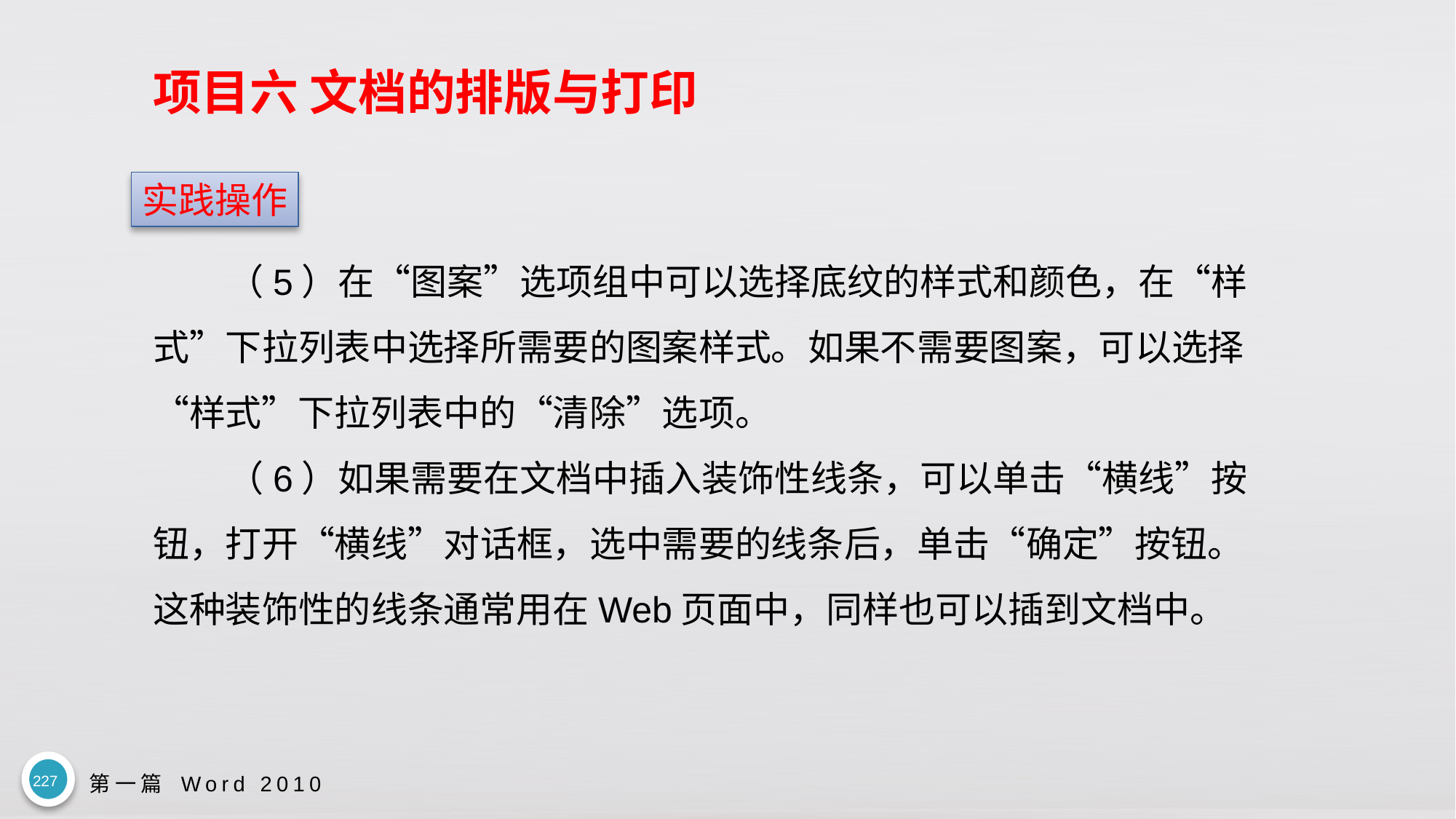

# 项目六 文档的排版与打印
实践操作
（5）在“图案”选项组中可以选择底纹的样式和颜色，在“样式”下拉列表中选择所需要的图案样式。如果不需要图案，可以选择“样式”下拉列表中的“清除”选项。
（6）如果需要在文档中插入装饰性线条，可以单击“横线”按钮，打开“横线”对话框，选中需要的线条后，单击“确定”按钮。这种装饰性的线条通常用在Web页面中，同样也可以插到文档中。
227